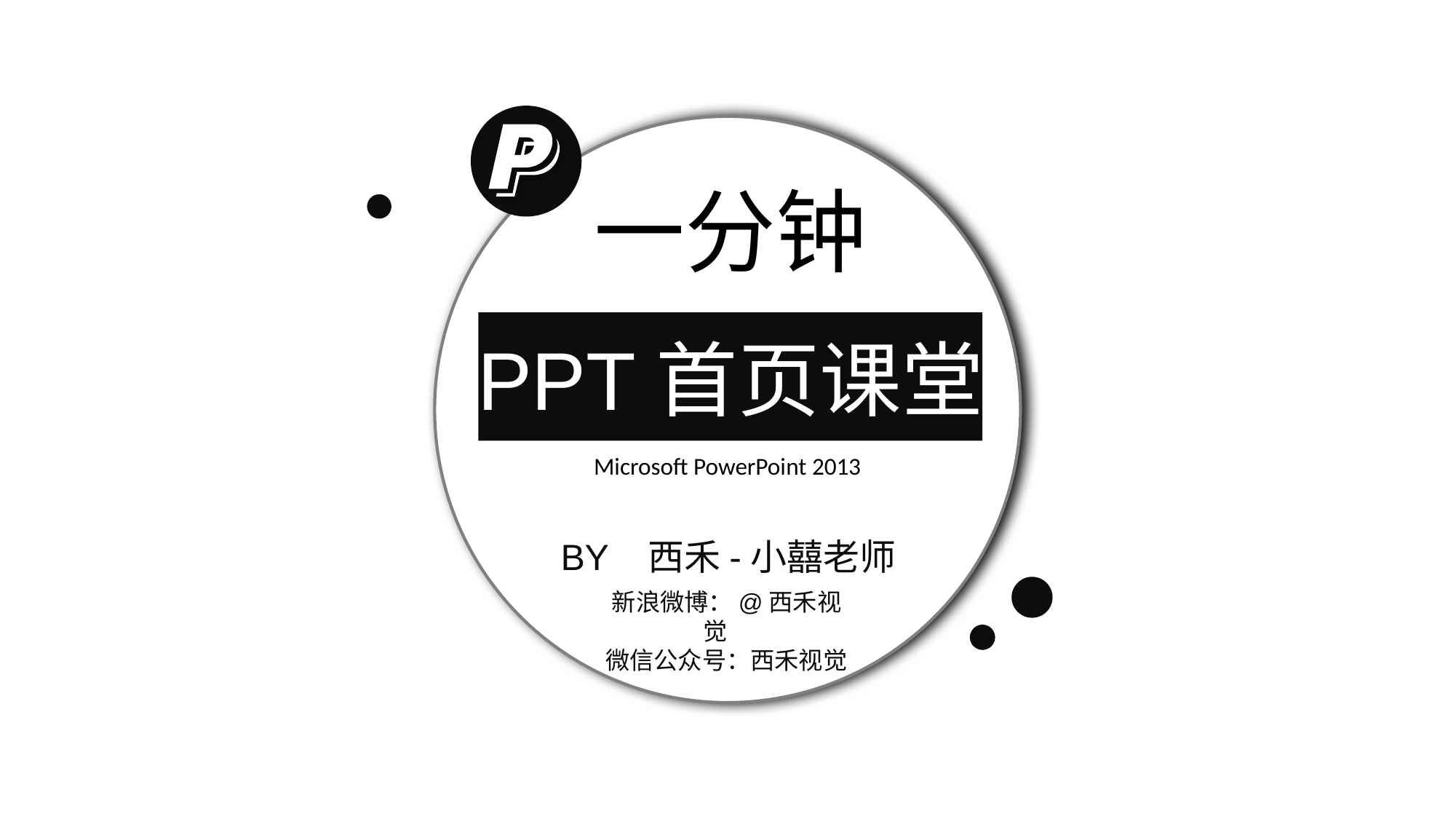

一分钟

PPT首页课堂
Microsoft PowerPoint 2013
BY   西禾-小囍老师

新浪微博：@西禾视觉
微信公众号：西禾视觉